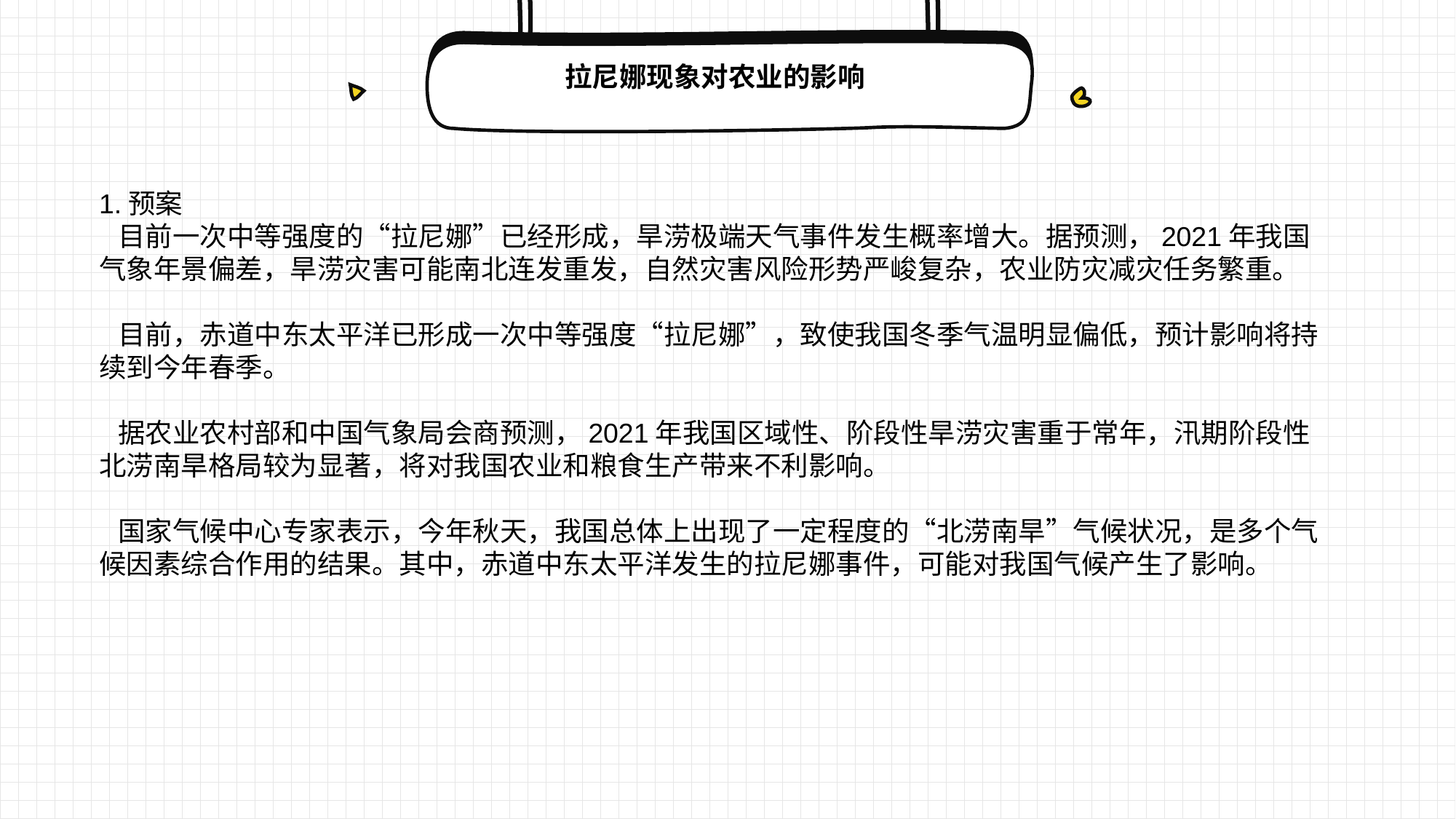

拉尼娜现象对农业的影响
1.预案
  目前一次中等强度的“拉尼娜”已经形成，旱涝极端天气事件发生概率增大。据预测，2021年我国气象年景偏差，旱涝灾害可能南北连发重发，自然灾害风险形势严峻复杂，农业防灾减灾任务繁重。

  目前，赤道中东太平洋已形成一次中等强度“拉尼娜”，致使我国冬季气温明显偏低，预计影响将持续到今年春季。

  据农业农村部和中国气象局会商预测，2021年我国区域性、阶段性旱涝灾害重于常年，汛期阶段性北涝南旱格局较为显著，将对我国农业和粮食生产带来不利影响。

  国家气候中心专家表示，今年秋天，我国总体上出现了一定程度的“北涝南旱”气候状况，是多个气候因素综合作用的结果。其中，赤道中东太平洋发生的拉尼娜事件，可能对我国气候产生了影响。